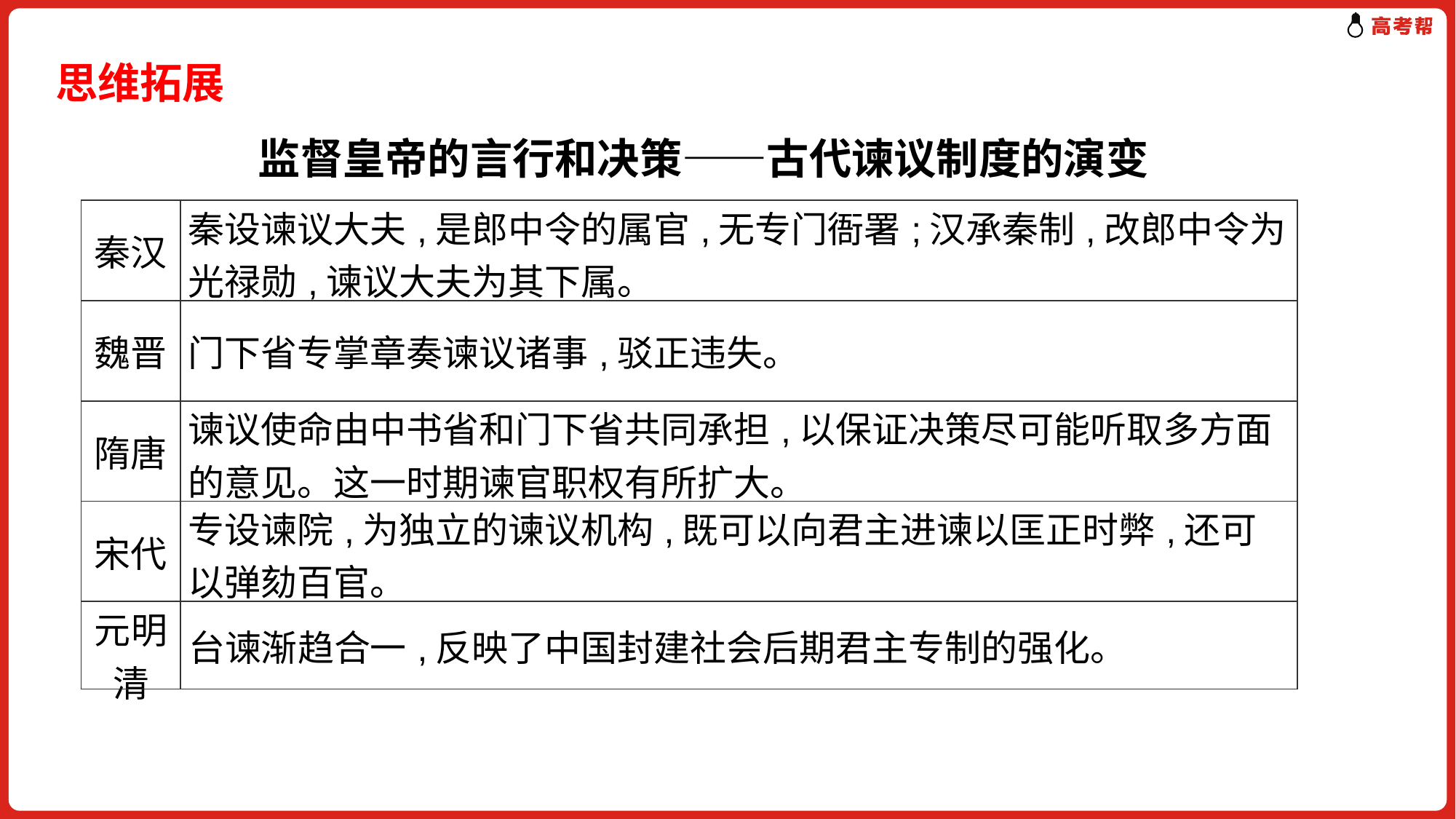

思维拓展
                    监督皇帝的言行和决策——古代谏议制度的演变
| 秦汉 | 秦设谏议大夫,是郎中令的属官,无专门衙署;汉承秦制,改郎中令为光禄勋,谏议大夫为其下属。 |
| --- | --- |
| 魏晋 | 门下省专掌章奏谏议诸事,驳正违失。 |
| 隋唐 | 谏议使命由中书省和门下省共同承担,以保证决策尽可能听取多方面的意见。这一时期谏官职权有所扩大。 |
| 宋代 | 专设谏院,为独立的谏议机构,既可以向君主进谏以匡正时弊,还可以弹劾百官。 |
| 元明清 | 台谏渐趋合一,反映了中国封建社会后期君主专制的强化。 |
| --- | --- |